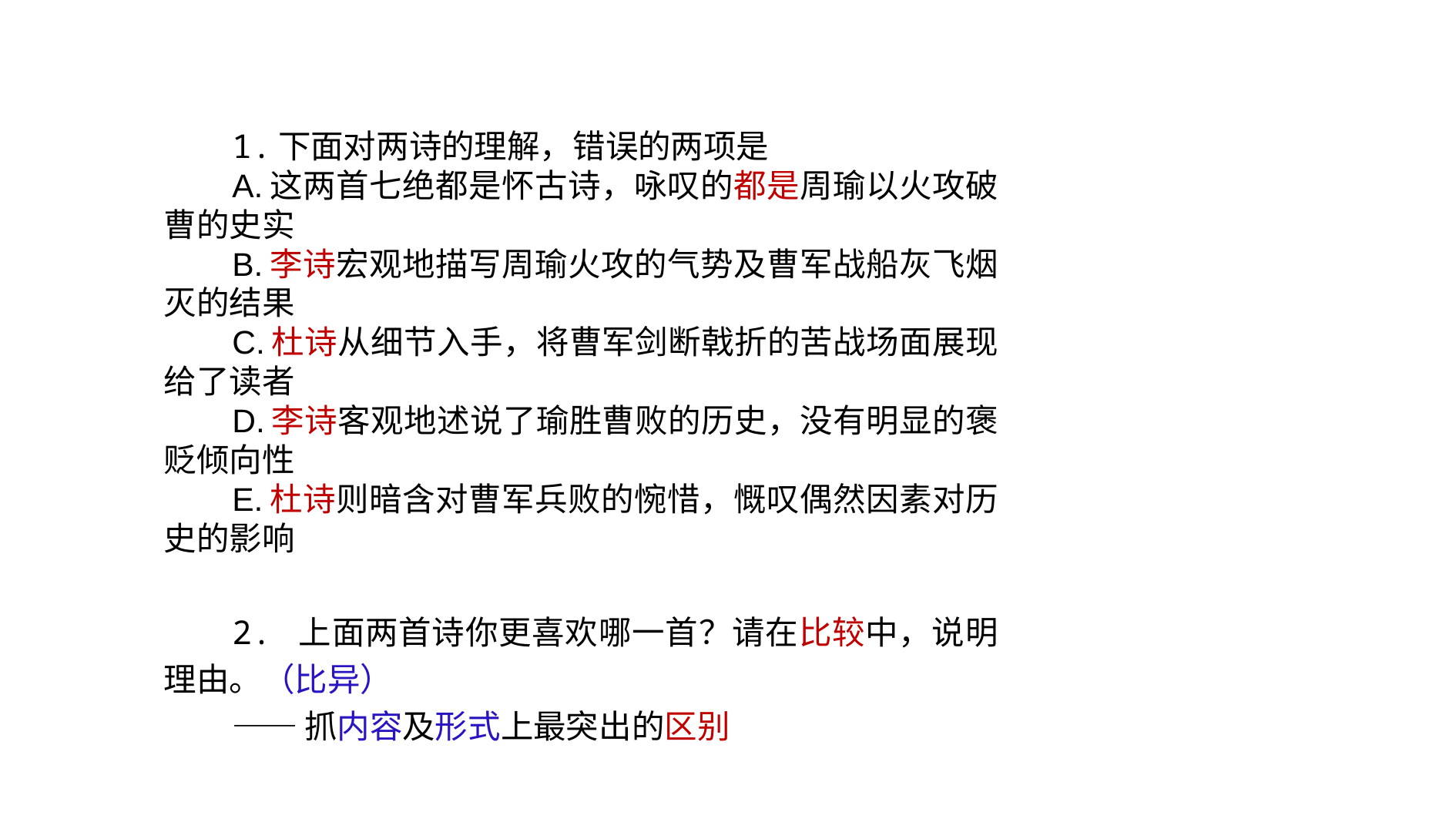

1.下面对两诗的理解，错误的两项是
A.这两首七绝都是怀古诗，咏叹的都是周瑜以火攻破曹的史实
B.李诗宏观地描写周瑜火攻的气势及曹军战船灰飞烟灭的结果
C.杜诗从细节入手，将曹军剑断戟折的苦战场面展现给了读者
D.李诗客观地述说了瑜胜曹败的历史，没有明显的褒贬倾向性
E.杜诗则暗含对曹军兵败的惋惜，慨叹偶然因素对历史的影响

2. 上面两首诗你更喜欢哪一首？请在比较中，说明理由。（比异）
——抓内容及形式上最突出的区别